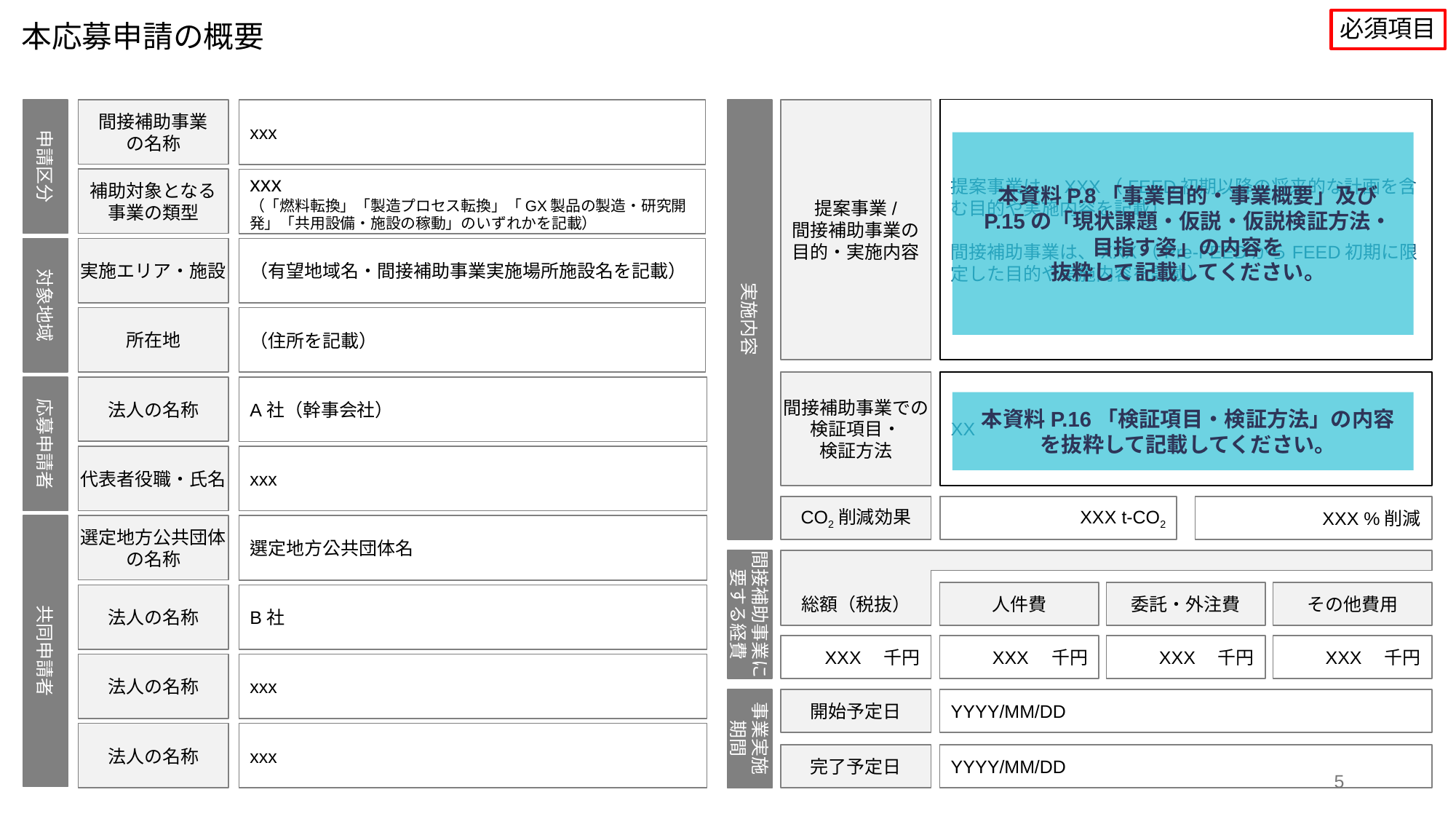

必須項目
本応募申請の概要
提案事業は、XXX（FEED初期以降の将来的な計画を含む目的や実施内容を記載）

間接補助事業は、XXX（Pre-FEEDからFEED初期に限定した目的や実施内容を記載）
提案事業/
間接補助事業の
目的・実施内容
本資料P.8「事業目的・事業概要」及び
P.15の「現状課題・仮説・仮説検証方法・
目指す姿」の内容を
抜粋して記載してください。
申請区分
実施内容
間接補助事業
の名称
xxx
補助対象となる
事業の類型
xxx
（「燃料転換」「製造プロセス転換」「GX製品の製造・研究開発」「共用設備・施設の稼動」のいずれかを記載）
対象地域
実施エリア・施設
（有望地域名・間接補助事業実施場所施設名を記載）
所在地
（住所を記載）
間接補助事業での
検証項目・
検証方法
XX
応募申請者
法人の名称
A社（幹事会社）
本資料P.16「検証項目・検証方法」の内容を抜粋して記載してください。
代表者役職・氏名
xxx
CO2削減効果
XXX t-CO2
XXX %削減
共同申請者
選定地方公共団体
の名称
選定地方公共団体名
間接補助事業に
要する経費

総額（税抜）
人件費
委託・外注費
その他費用
法人の名称
B社
XXX　千円
XXX　千円
XXX　千円
XXX　千円
法人の名称
xxx
事業実施
期間
開始予定日
YYYY/MM/DD
法人の名称
xxx
完了予定日
YYYY/MM/DD
5